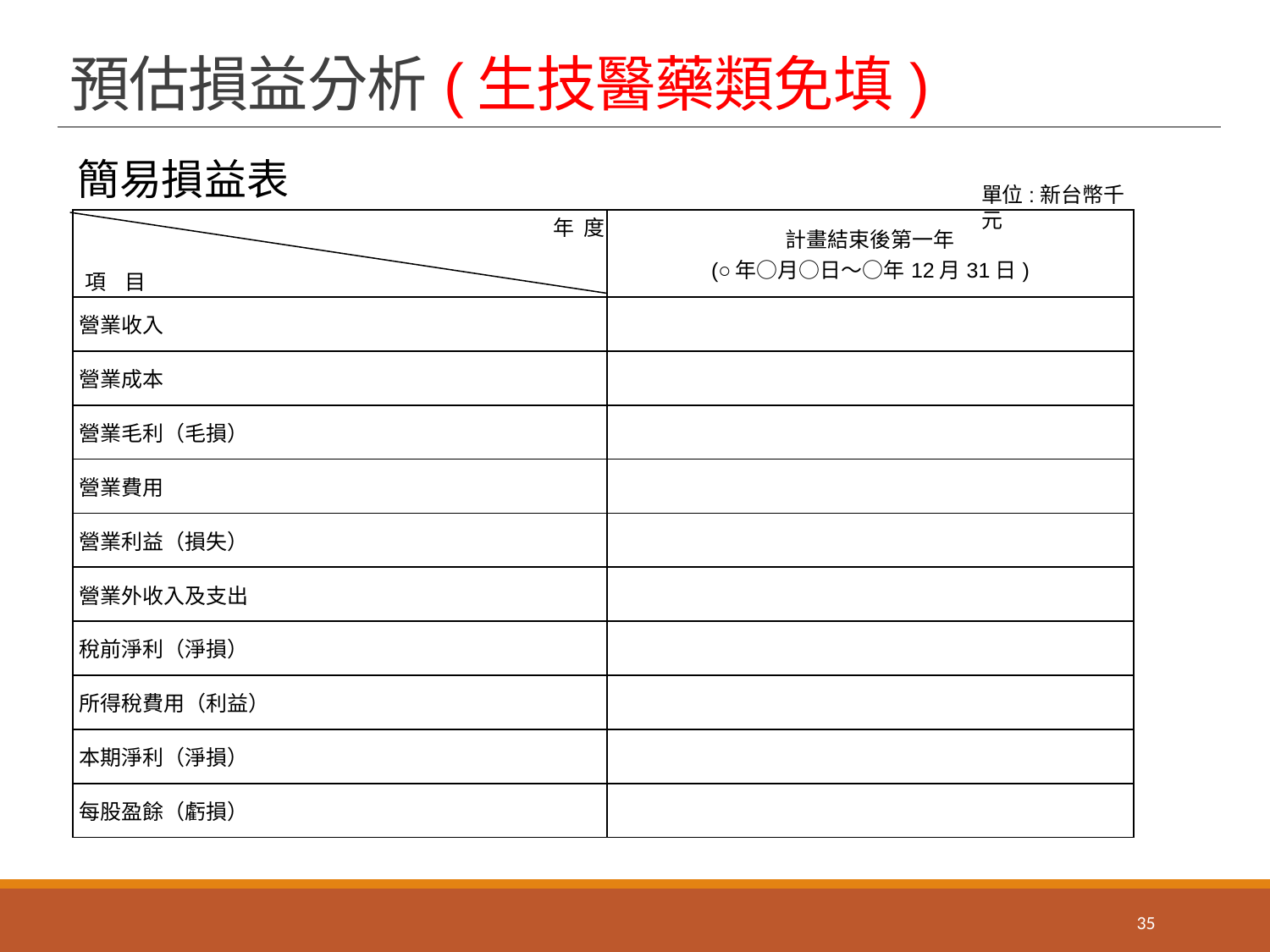

# 預估損益分析(生技醫藥類免填)
簡易損益表
單位:新台幣千元
| 年 度   項 目 | 計畫結束後第一年 (○年○月○日～○年12月31日) |
| --- | --- |
| 營業收入 |  |
| 營業成本 |  |
| 營業毛利（毛損） |  |
| 營業費用 |  |
| 營業利益（損失） |  |
| 營業外收入及支出 |  |
| 稅前淨利（淨損） |  |
| 所得稅費用（利益） |  |
| 本期淨利（淨損） |  |
| 每股盈餘（虧損） |  |

35